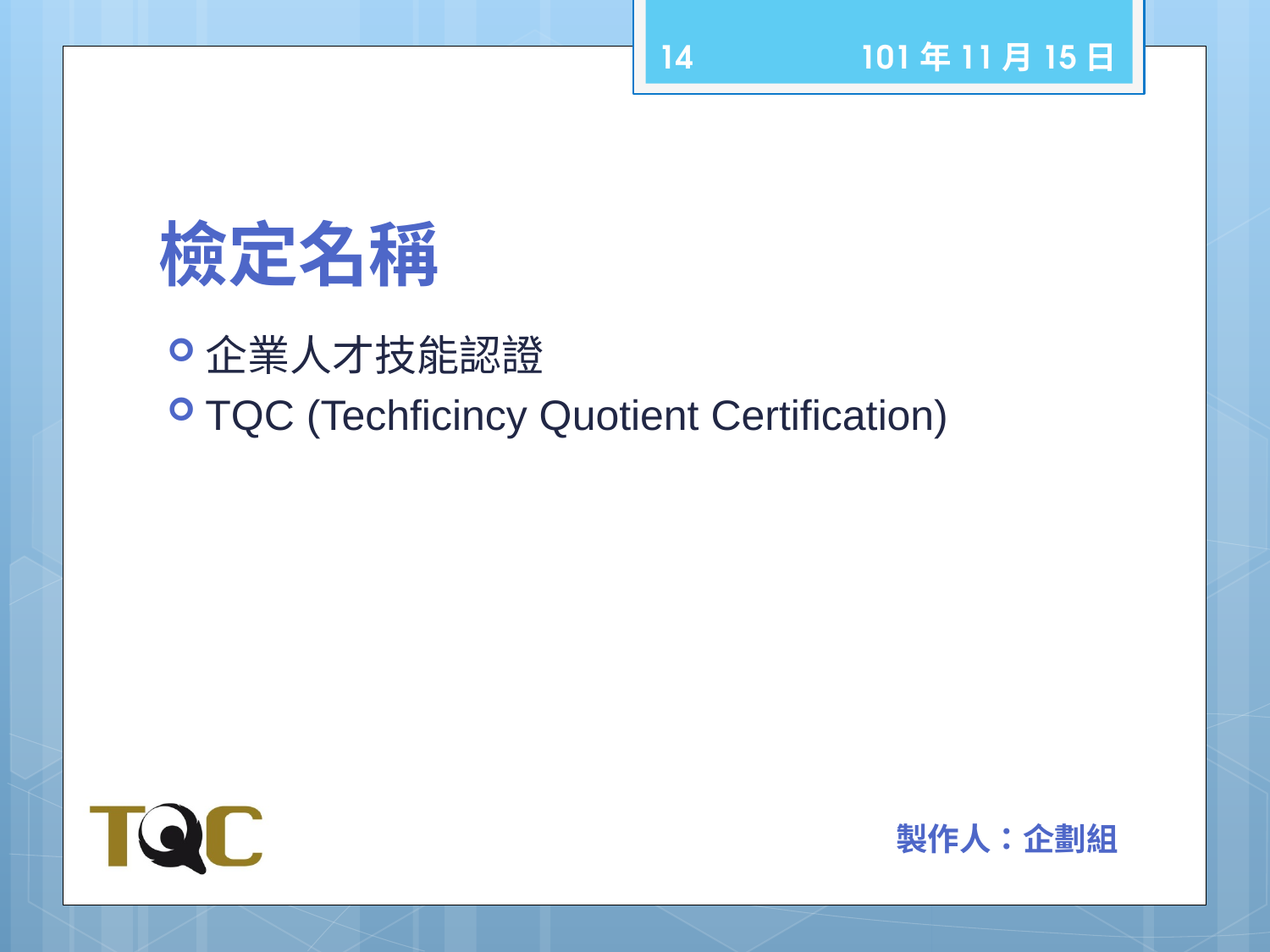

14
101年11月15日
# 檢定名稱
企業人才技能認證
TQC (Techficincy Quotient Certification)
製作人：企劃組